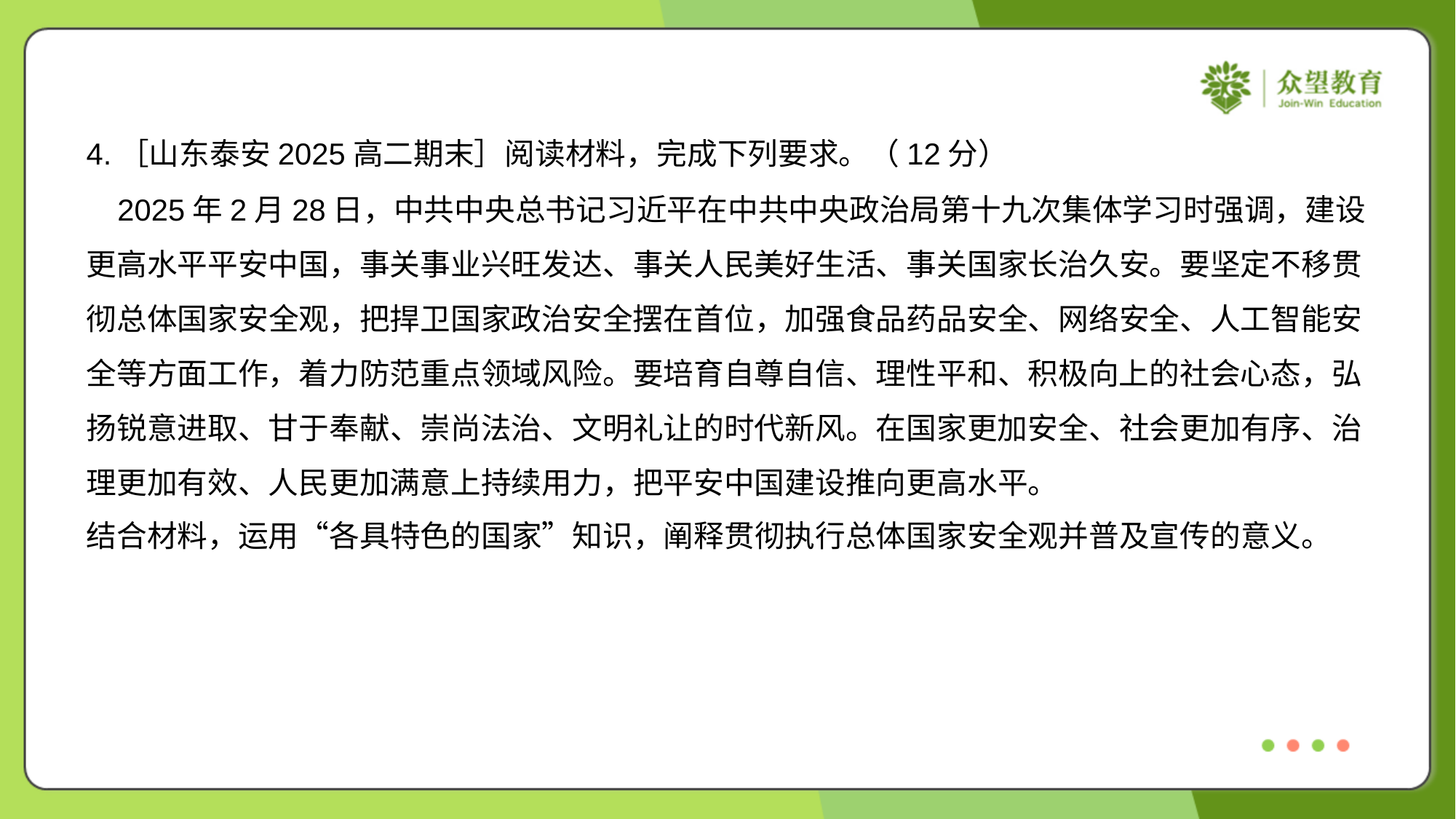

4.［山东泰安2025高二期末］阅读材料，完成下列要求。（12分）
    2025年2月28日，中共中央总书记习近平在中共中央政治局第十九次集体学习时强调，建设
更高水平平安中国，事关事业兴旺发达、事关人民美好生活、事关国家长治久安。要坚定不移贯
彻总体国家安全观，把捍卫国家政治安全摆在首位，加强食品药品安全、网络安全、人工智能安
全等方面工作，着力防范重点领域风险。要培育自尊自信、理性平和、积极向上的社会心态，弘
扬锐意进取、甘于奉献、崇尚法治、文明礼让的时代新风。在国家更加安全、社会更加有序、治
理更加有效、人民更加满意上持续用力，把平安中国建设推向更高水平。
结合材料，运用“各具特色的国家”知识，阐释贯彻执行总体国家安全观并普及宣传的意义。